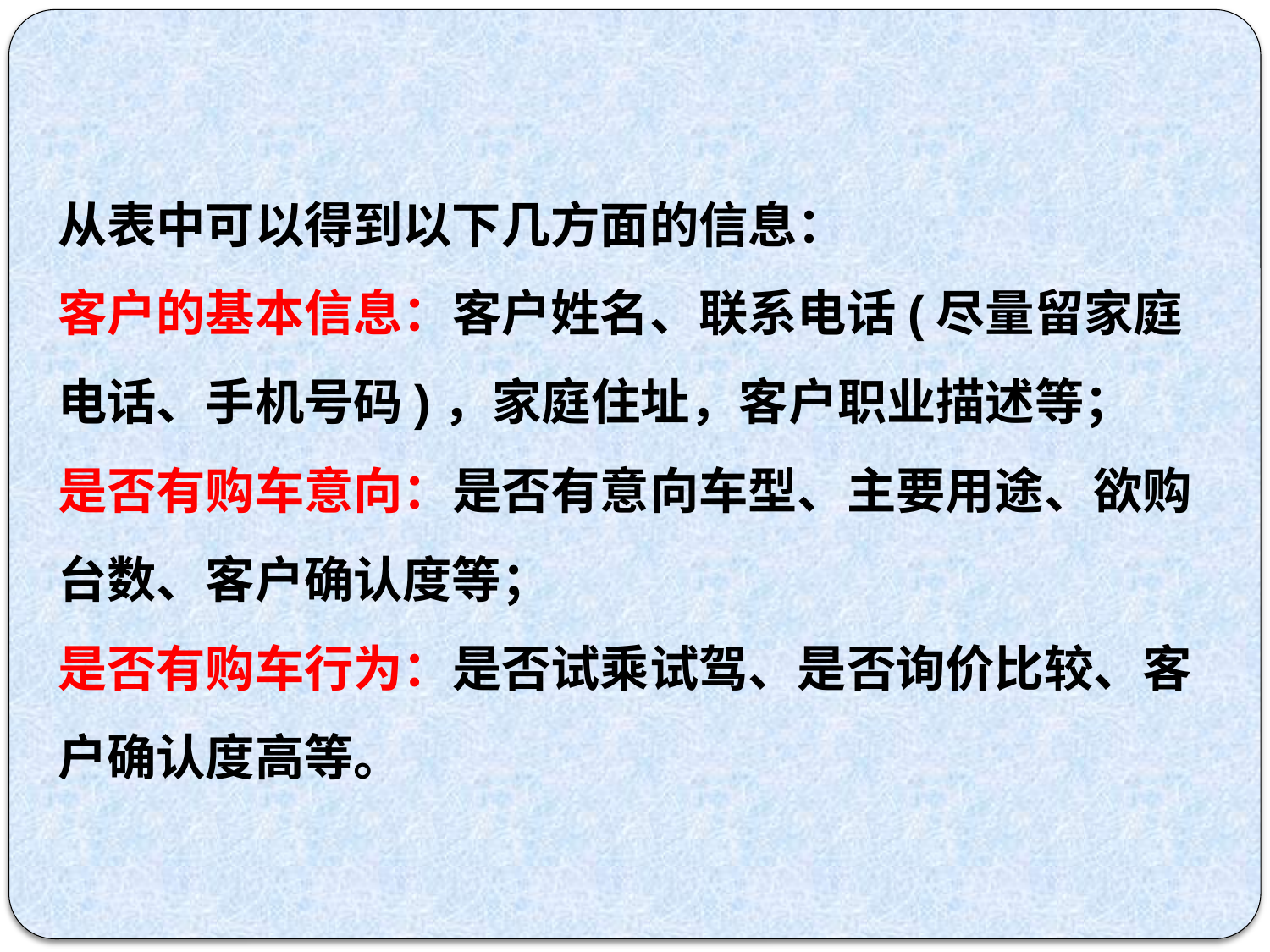

从表中可以得到以下几方面的信息：
客户的基本信息：客户姓名、联系电话(尽量留家庭电话、手机号码)，家庭住址，客户职业描述等；
是否有购车意向：是否有意向车型、主要用途、欲购台数、客户确认度等；
是否有购车行为：是否试乘试驾、是否询价比较、客户确认度高等。